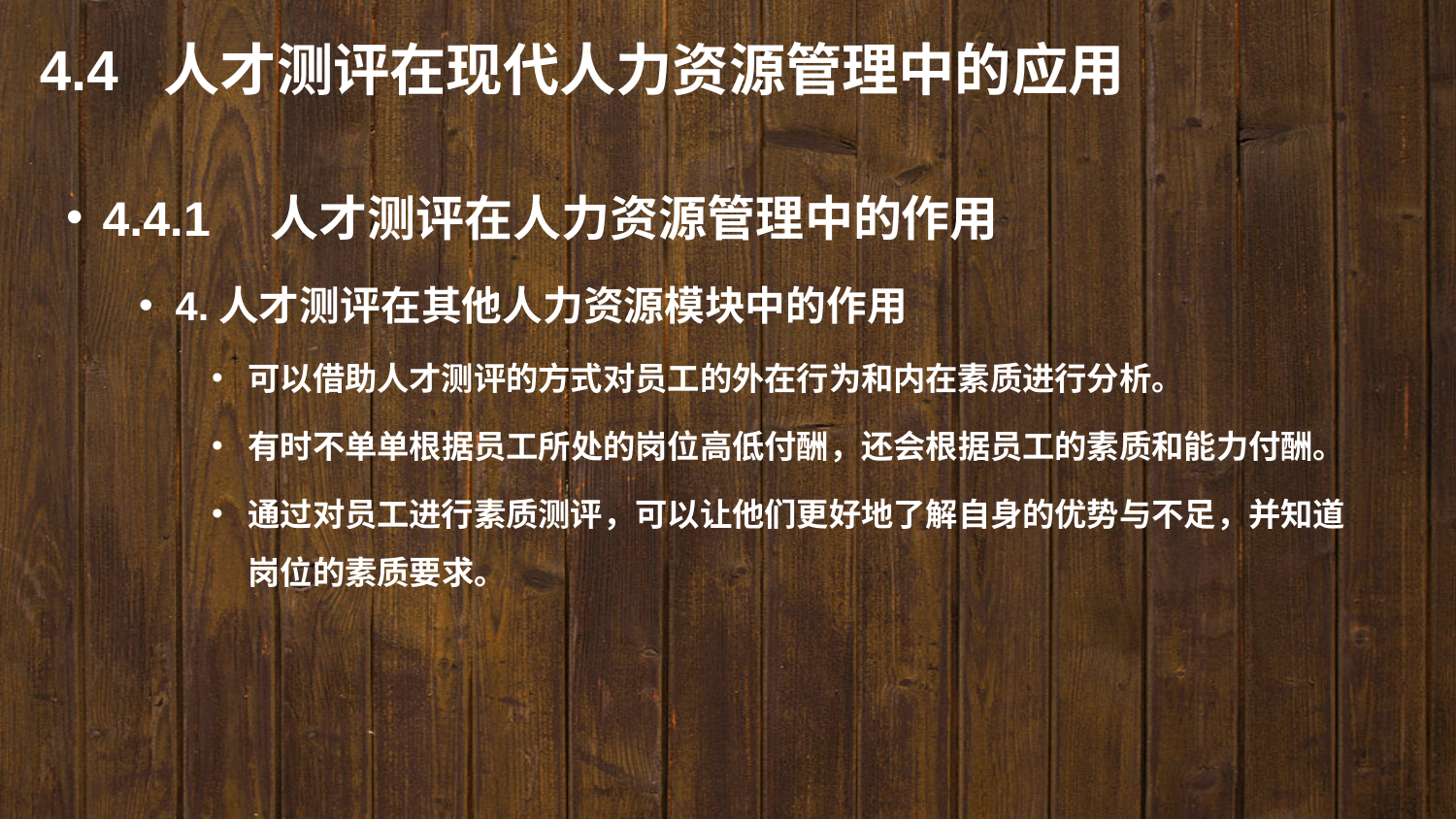

4.4  人才测评在现代人力资源管理中的应用
4.4.1　人才测评在人力资源管理中的作用
4.人才测评在其他人力资源模块中的作用
可以借助人才测评的方式对员工的外在行为和内在素质进行分析。
有时不单单根据员工所处的岗位高低付酬，还会根据员工的素质和能力付酬。
通过对员工进行素质测评，可以让他们更好地了解自身的优势与不足，并知道岗位的素质要求。